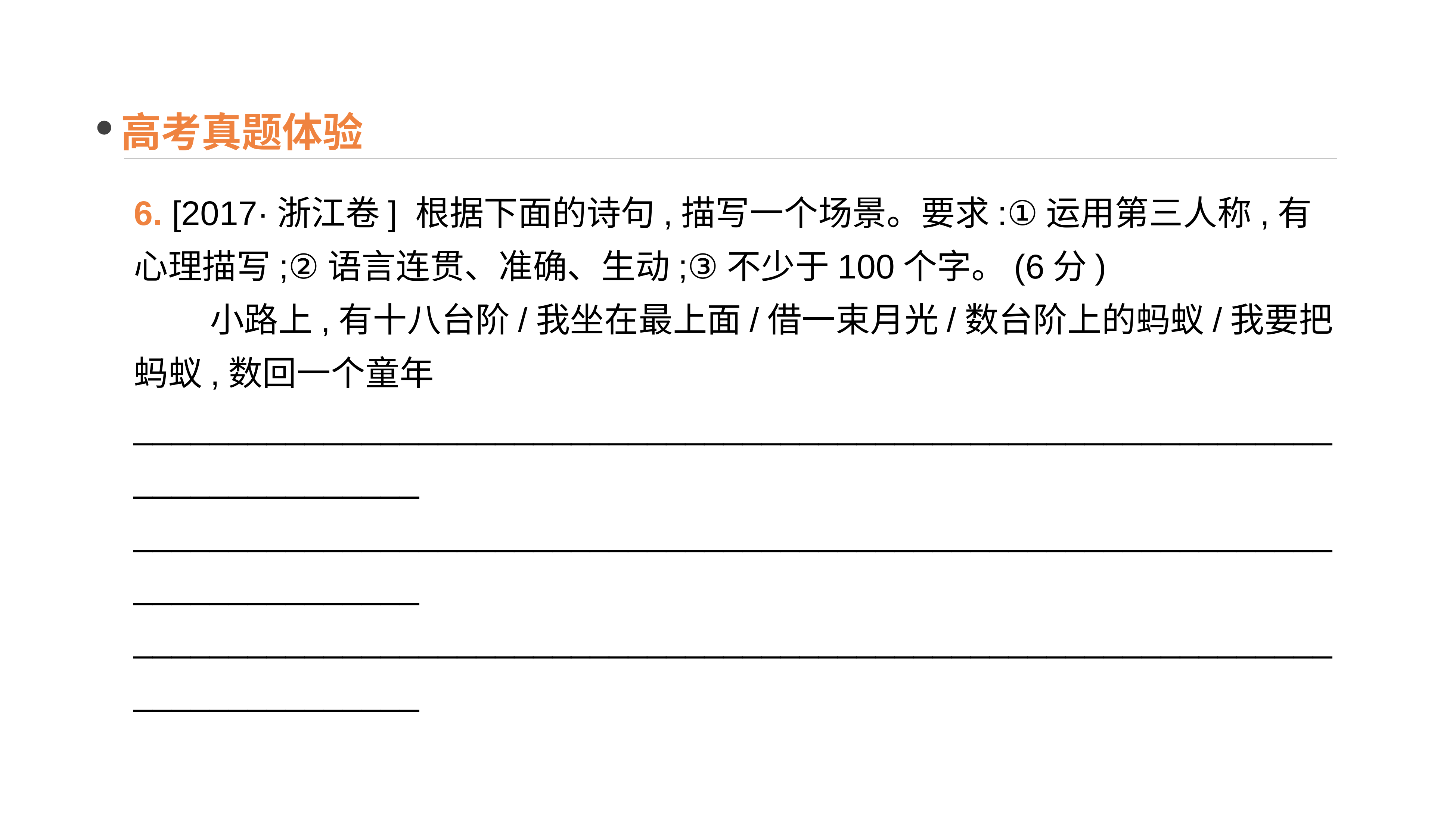

高考真题体验

6. [2017·浙江卷] 根据下面的诗句,描写一个场景。要求:①运用第三人称,有心理描写;②语言连贯、准确、生动;③不少于100个字。(6分)
　　 小路上,有十八台阶/我坐在最上面/借一束月光/数台阶上的蚂蚁/我要把蚂蚁,数回一个童年
______________________________________________________________________________ ______________________________________________________________________________ ______________________________________________________________________________